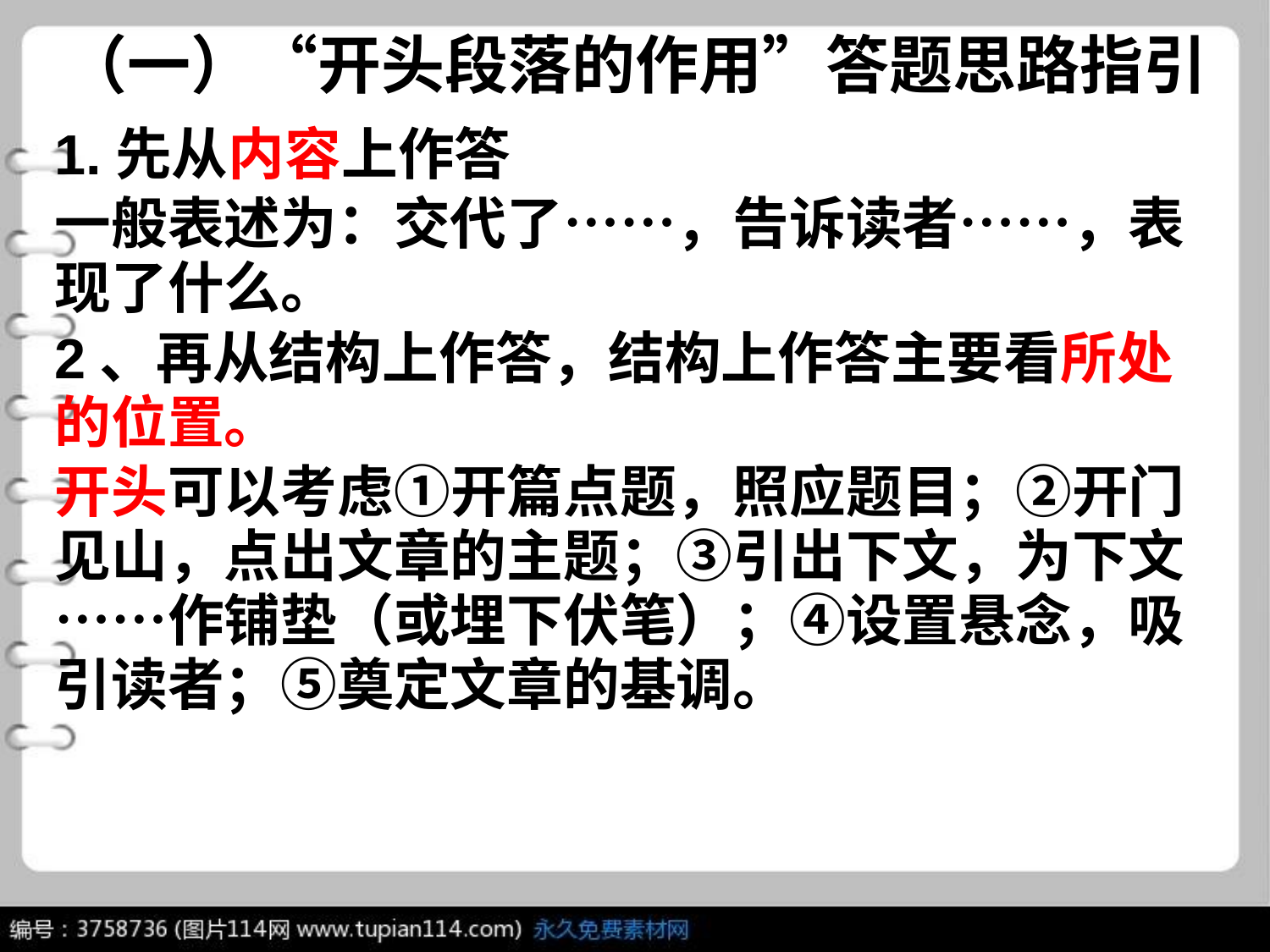

# （一）“开头段落的作用”答题思路指引
1.先从内容上作答
一般表述为：交代了……，告诉读者……，表现了什么。
2、再从结构上作答，结构上作答主要看所处的位置。
开头可以考虑①开篇点题，照应题目；②开门见山，点出文章的主题；③引出下文，为下文……作铺垫（或埋下伏笔）；④设置悬念，吸引读者；⑤奠定文章的基调。